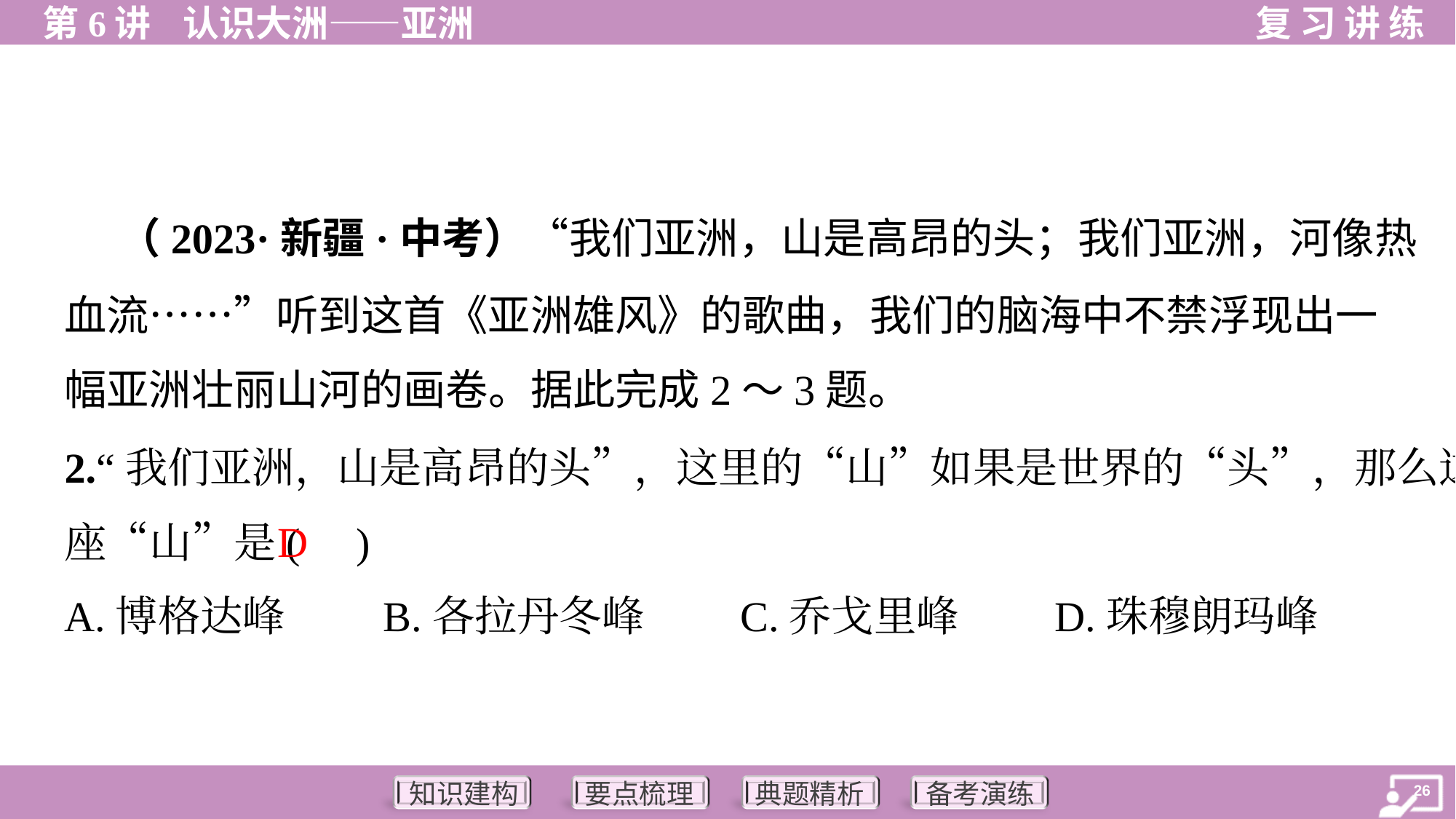

（2023·新疆·中考）“我们亚洲，山是高昂的头；我们亚洲，河像热
血流……”听到这首《亚洲雄风》的歌曲，我们的脑海中不禁浮现出一
幅亚洲壮丽山河的画卷。据此完成2～3题。
2.“我们亚洲，山是高昂的头”，这里的“山”如果是世界的“头”，那么这
座“山”是(     )
D
A.博格达峰	B.各拉丹冬峰	C.乔戈里峰	D.珠穆朗玛峰